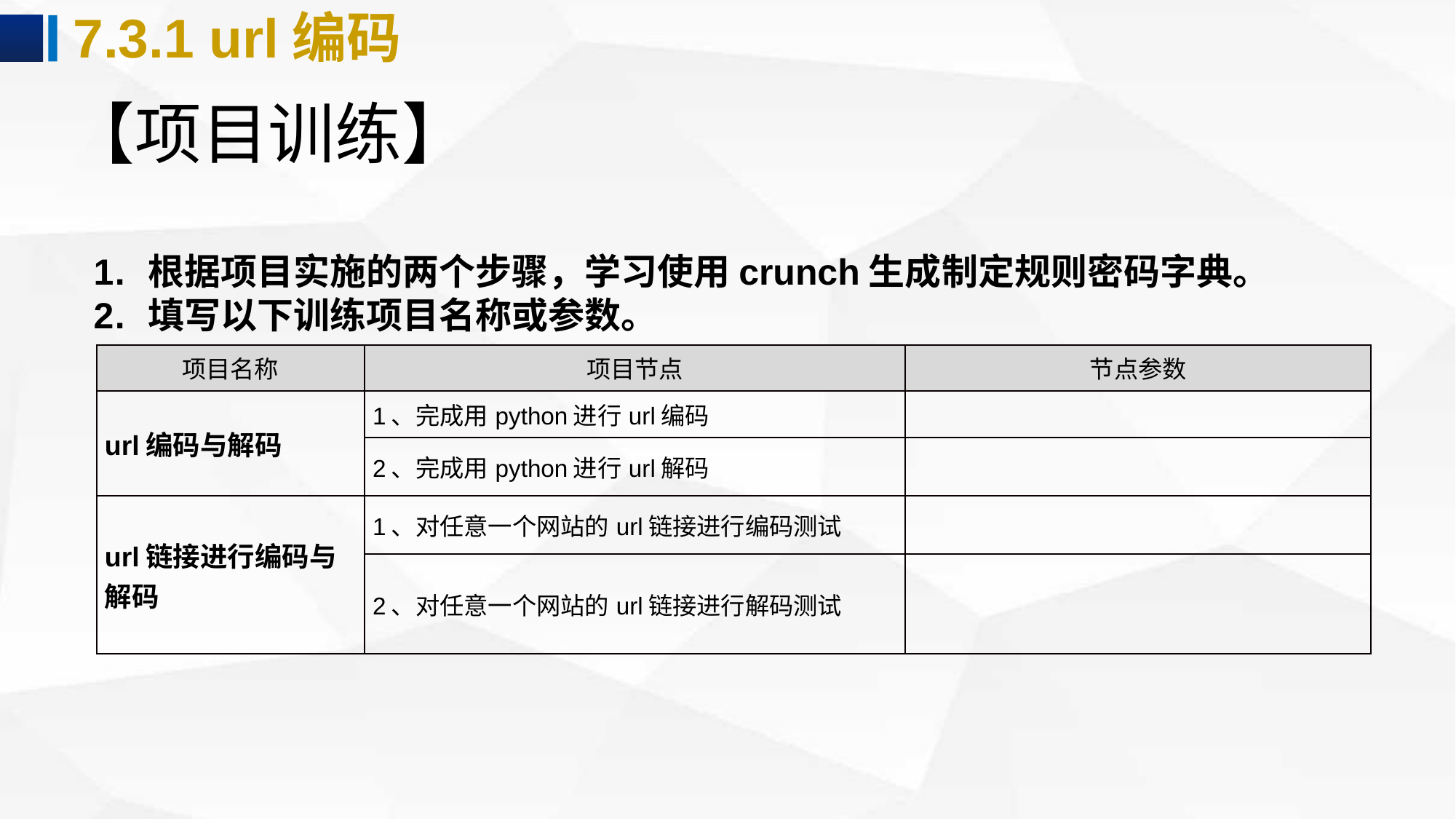

7.3.1 url编码

# 【项目训练】
根据项目实施的两个步骤，学习使用crunch生成制定规则密码字典。
填写以下训练项目名称或参数。
| 项目名称 | 项目节点 | 节点参数 |
| --- | --- | --- |
| url编码与解码 | 1、完成用python进行url编码 |  |
|  | 2、完成用python进行url解码 |  |
| url链接进行编码与解码 | 1、对任意一个网站的url链接进行编码测试 |  |
|  | 2、对任意一个网站的url链接进行解码测试 |  |